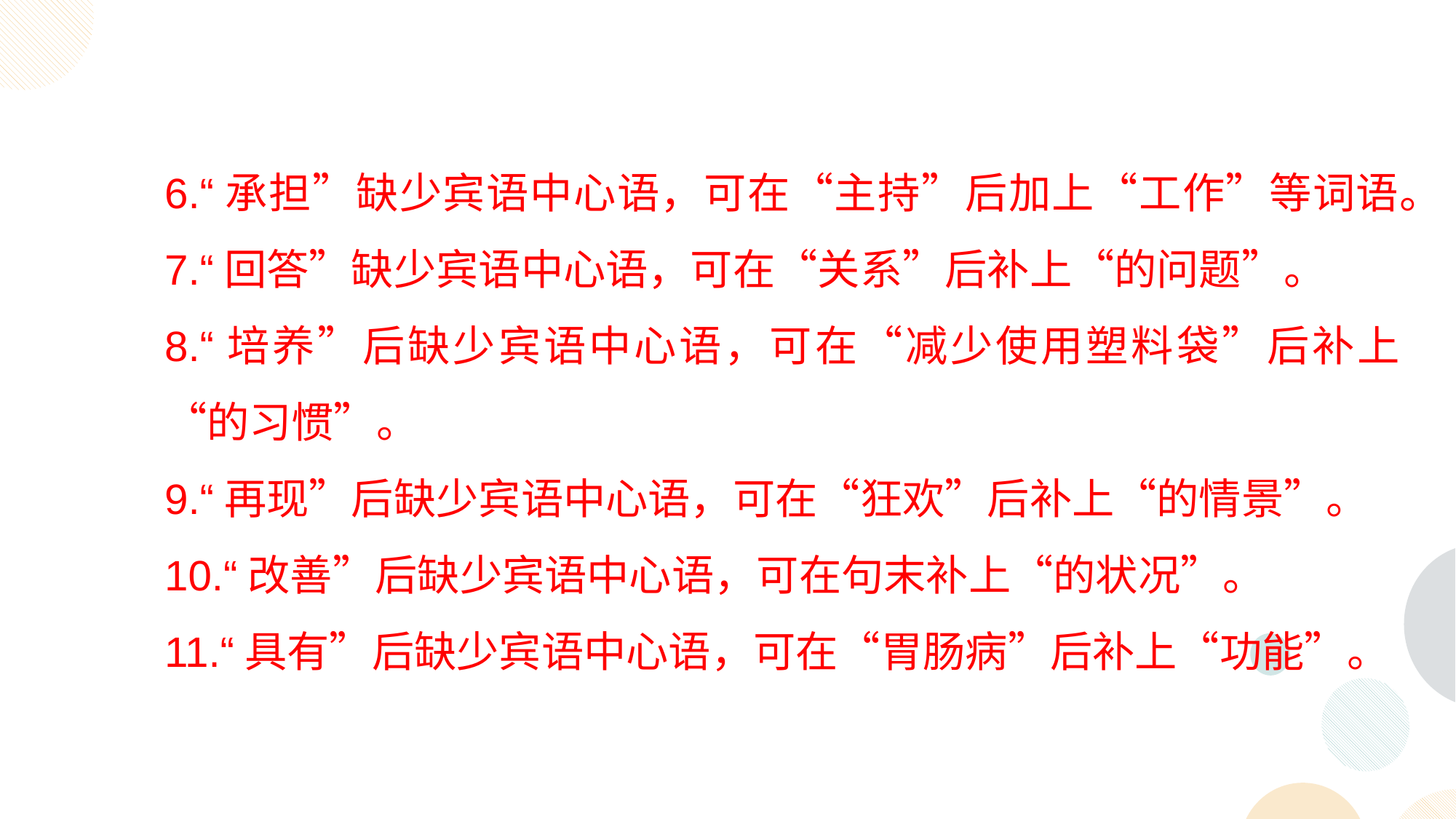

6.“承担”缺少宾语中心语，可在“主持”后加上“工作”等词语。
7.“回答”缺少宾语中心语，可在“关系”后补上“的问题”。
8.“培养”后缺少宾语中心语，可在“减少使用塑料袋”后补上“的习惯”。
9.“再现”后缺少宾语中心语，可在“狂欢”后补上“的情景”。
10.“改善”后缺少宾语中心语，可在句末补上“的状况”。
11.“具有”后缺少宾语中心语，可在“胃肠病”后补上“功能”。